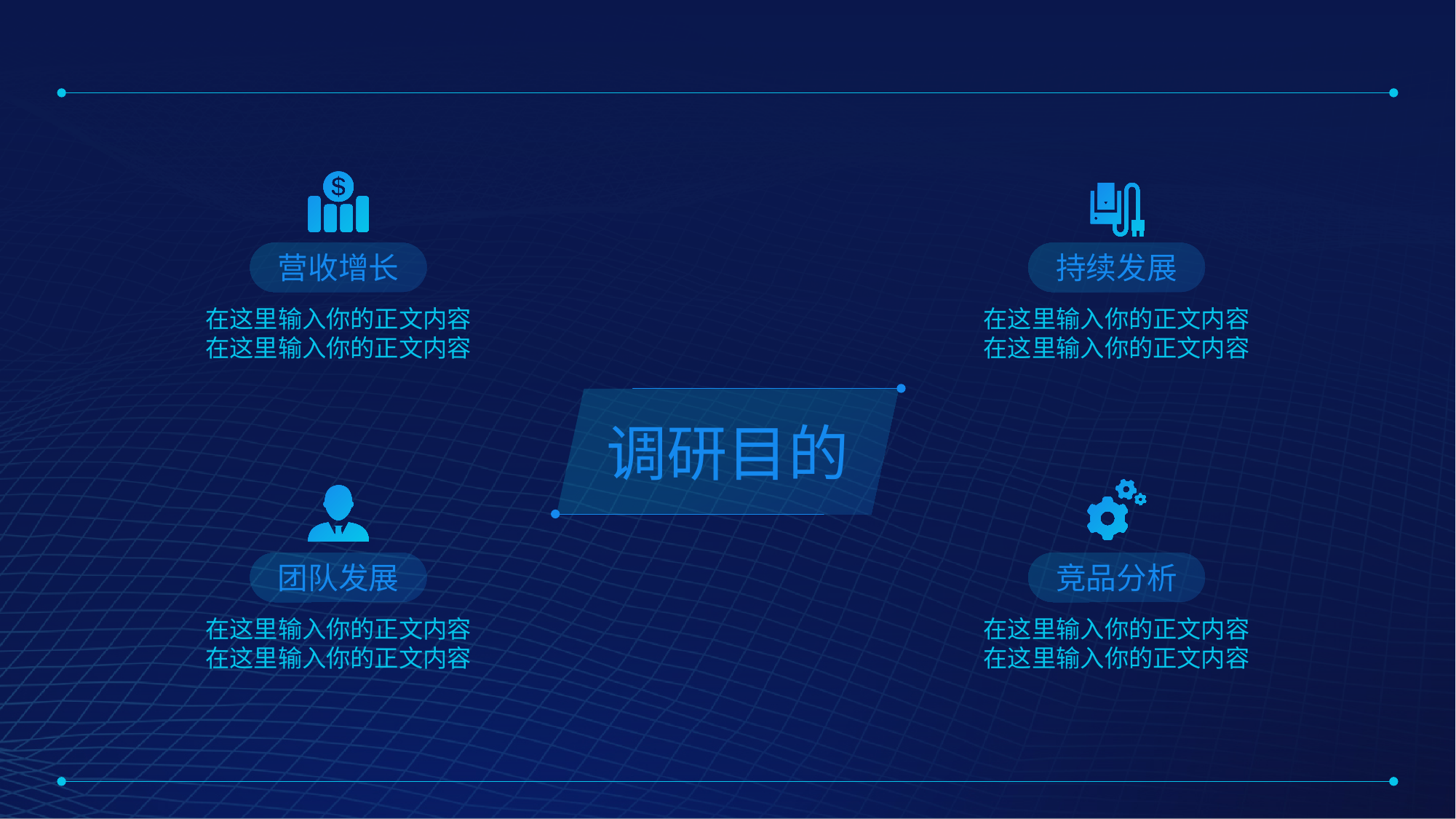

营收增长
持续发展
在这里输入你的正文内容
在这里输入你的正文内容
在这里输入你的正文内容
在这里输入你的正文内容
调研目的

团队发展
竞品分析
在这里输入你的正文内容
在这里输入你的正文内容
在这里输入你的正文内容
在这里输入你的正文内容